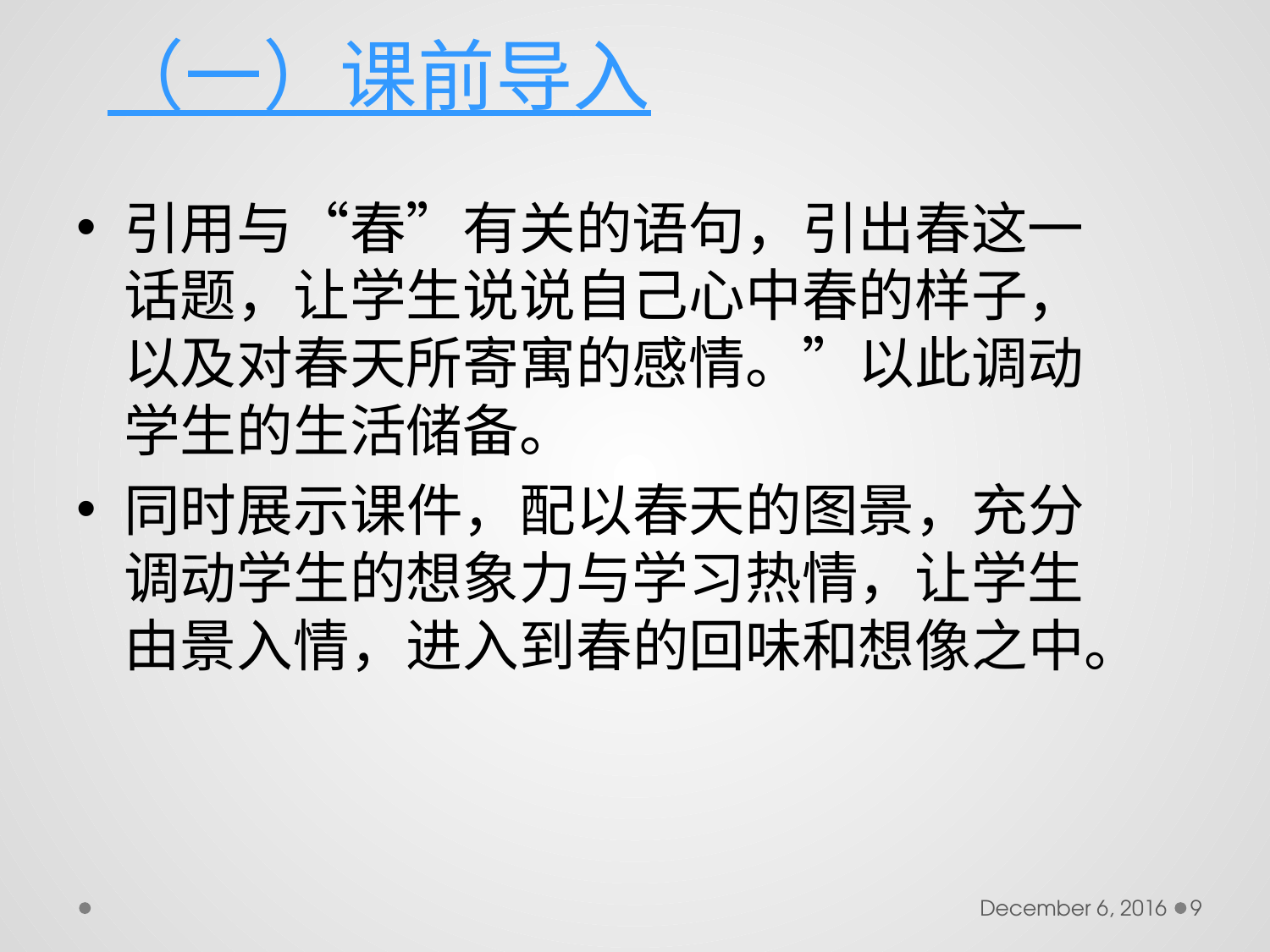

# （一）课前导入
引用与“春”有关的语句，引出春这一话题，让学生说说自己心中春的样子，以及对春天所寄寓的感情。”以此调动学生的生活储备。
同时展示课件，配以春天的图景，充分调动学生的想象力与学习热情，让学生由景入情，进入到春的回味和想像之中。

December 6, 2016
9